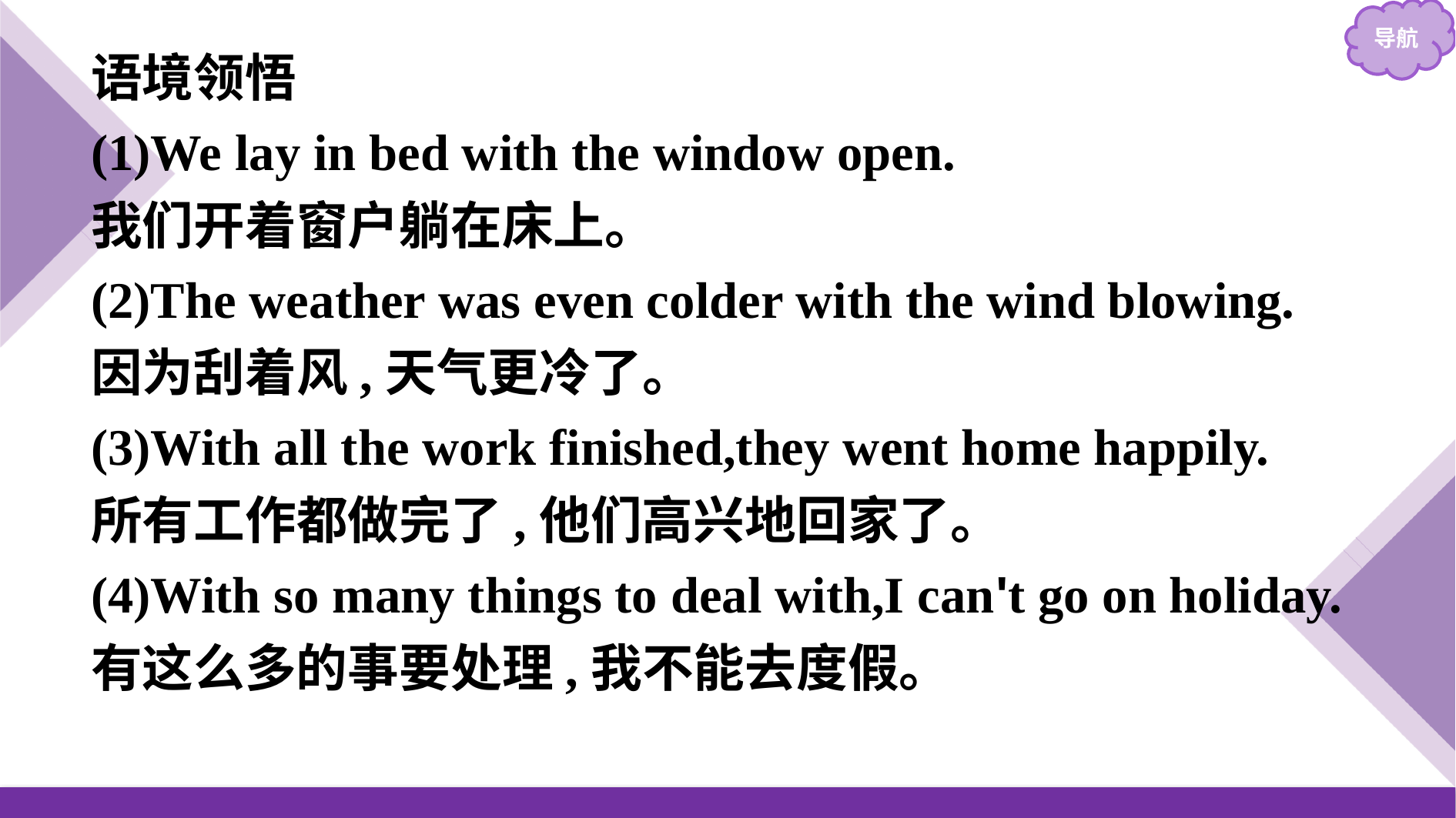

语境领悟
(1)We lay in bed with the window open.
我们开着窗户躺在床上。
(2)The weather was even colder with the wind blowing.
因为刮着风,天气更冷了。
(3)With all the work finished,they went home happily.
所有工作都做完了,他们高兴地回家了。
(4)With so many things to deal with,I can't go on holiday.
有这么多的事要处理,我不能去度假。